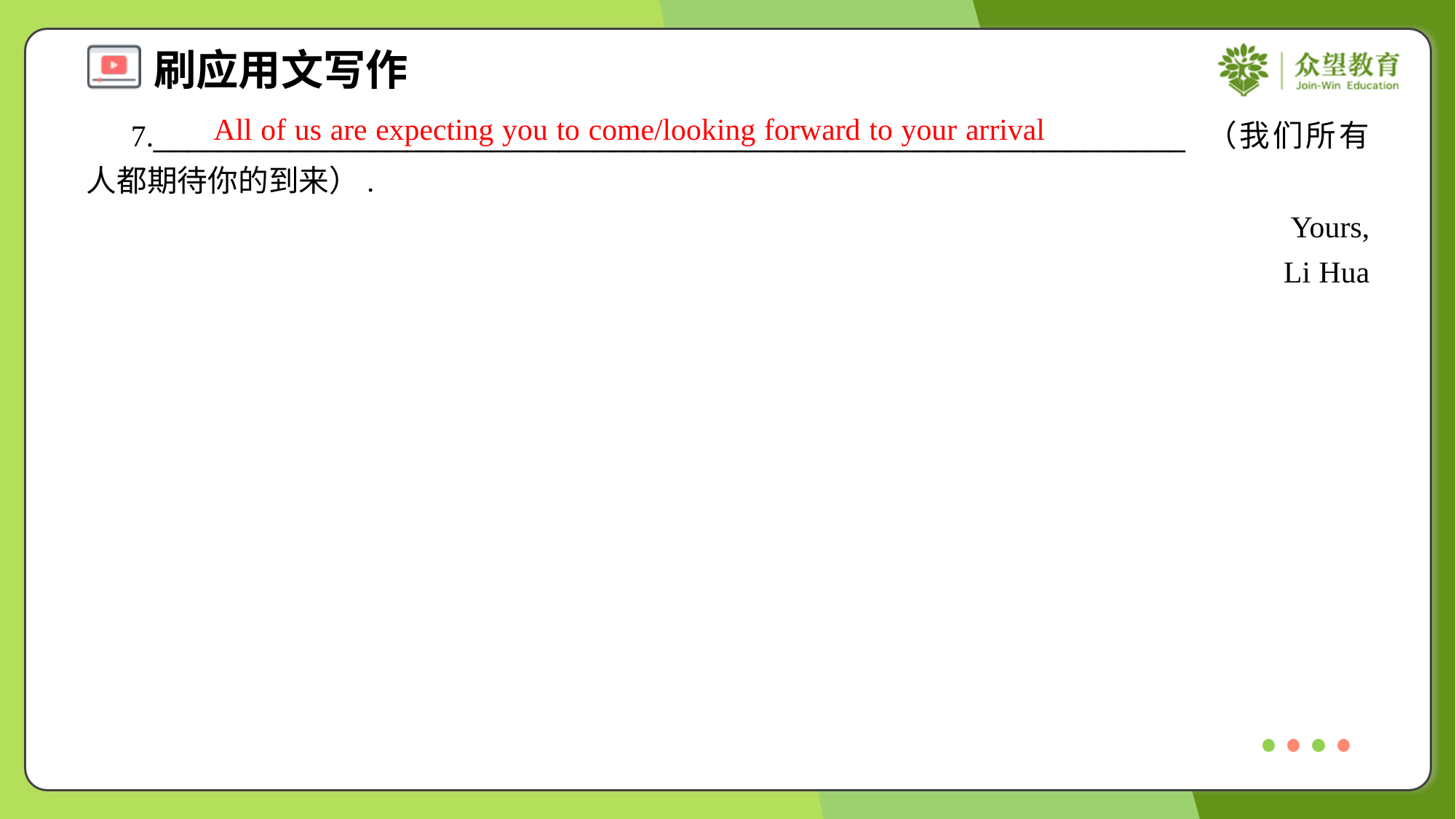

All of us are expecting you to come/looking forward to your arrival
    7._____________________________________________________________ （我们所有人都期待你的到来）.
Yours,
Li Hua